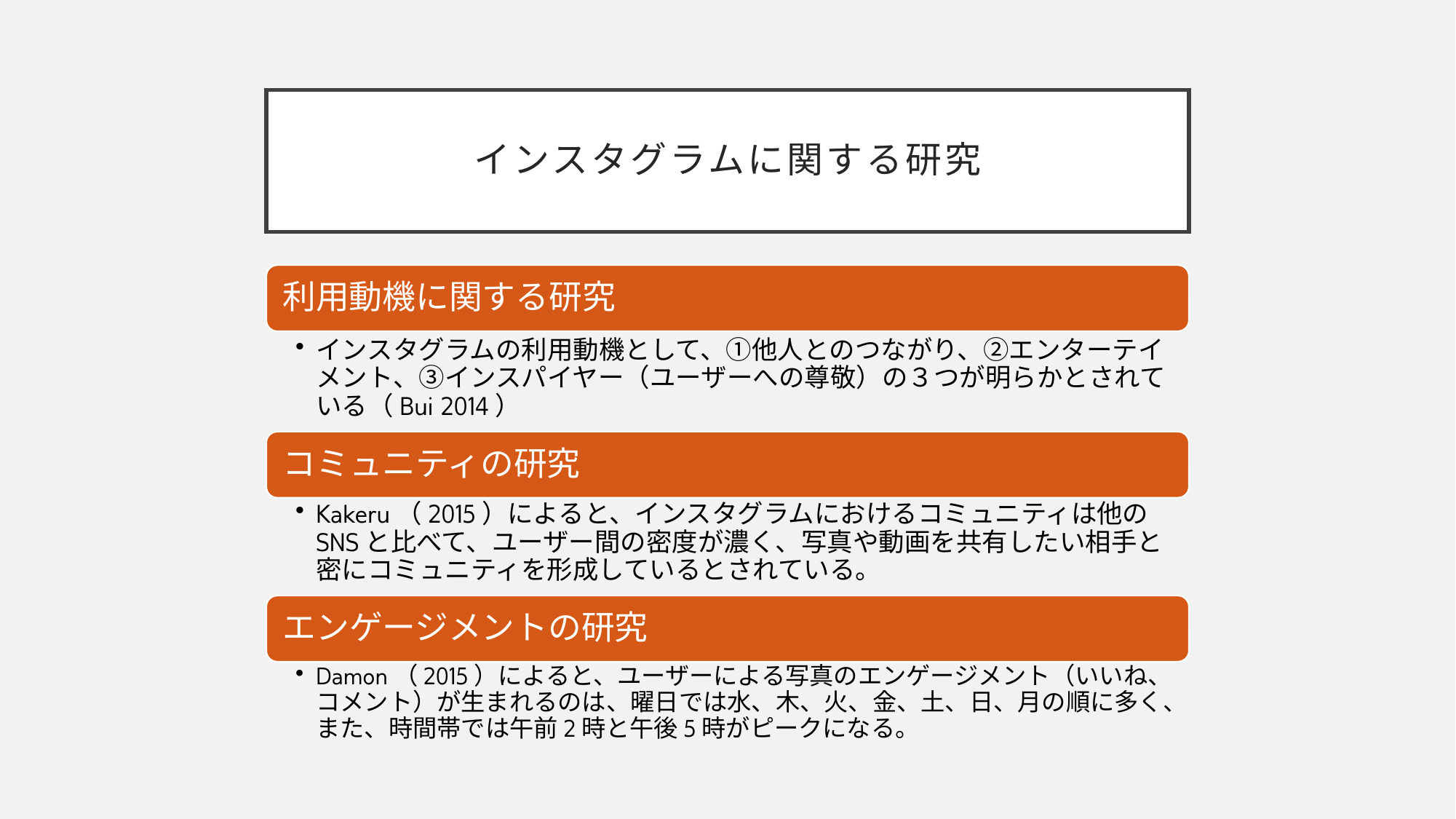

# インスタグラムに関する研究
利用動機に関する研究
インスタグラムの利用動機として、①他人とのつながり、②エンターテイメント、③インスパイヤー（ユーザーへの尊敬）の３つが明らかとされている（Bui 2014）
コミュニティの研究
Kakeru（2015）によると、インスタグラムにおけるコミュニティは他の SNSと比べて、ユーザー間の密度が濃く、写真や動画を共有したい相手と密にコミュニティを形成しているとされている。
エンゲージメントの研究
Damon（2015）によると、ユーザーによる写真のエンゲージメント（いいね、コメント）が生まれるのは、曜日では水、木、火、金、土、日、月の順に多く、また、時間帯では午前2時と午後5時がピークになる。